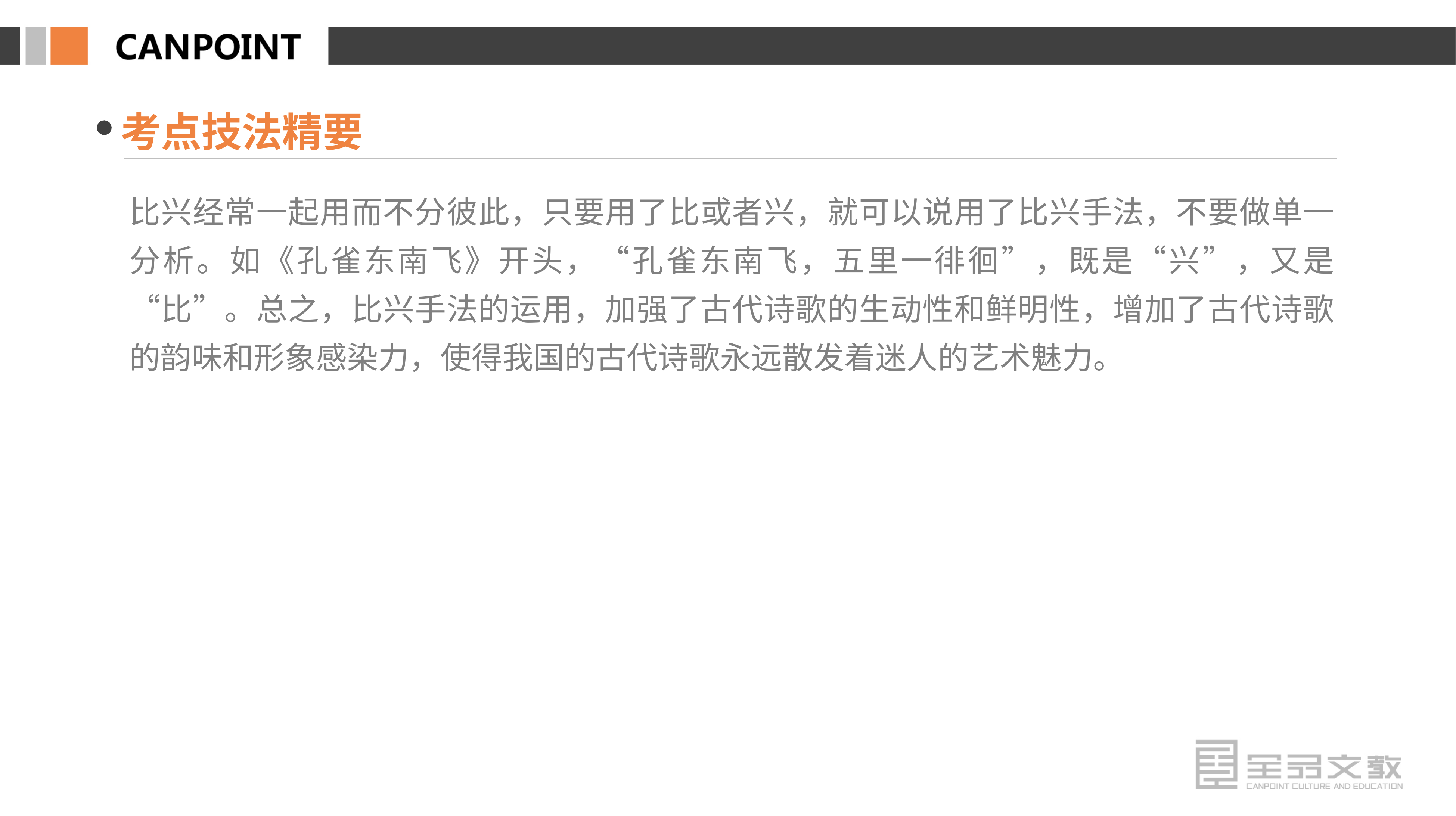

考点技法精要

比兴经常一起用而不分彼此，只要用了比或者兴，就可以说用了比兴手法，不要做单一分析。如《孔雀东南飞》开头，“孔雀东南飞，五里一徘徊”，既是“兴”，又是“比”。总之，比兴手法的运用，加强了古代诗歌的生动性和鲜明性，增加了古代诗歌的韵味和形象感染力，使得我国的古代诗歌永远散发着迷人的艺术魅力。